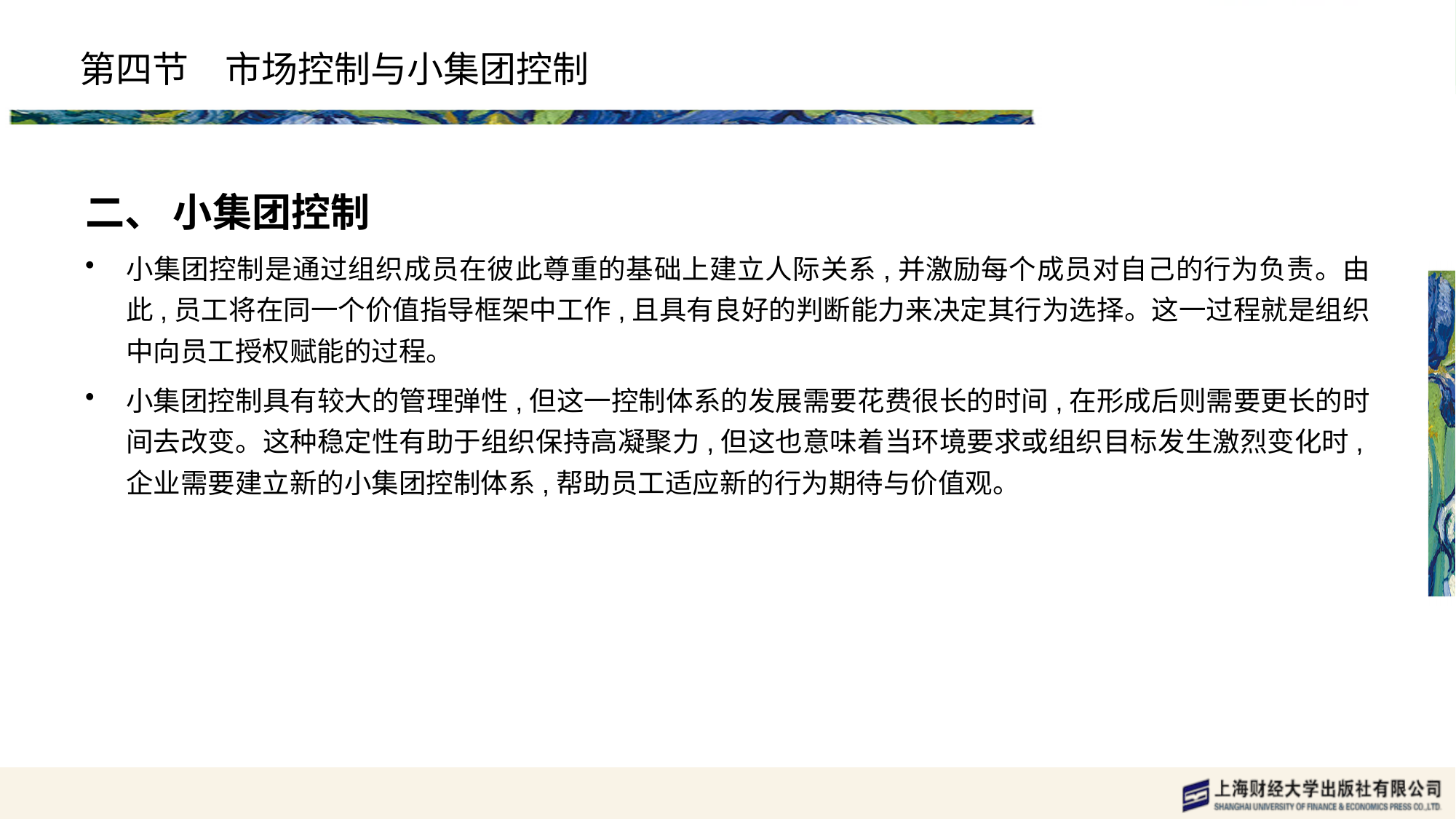

# 第四节　市场控制与小集团控制
二、 小集团控制
小集团控制是通过组织成员在彼此尊重的基础上建立人际关系,并激励每个成员对自己的行为负责。由此,员工将在同一个价值指导框架中工作,且具有良好的判断能力来决定其行为选择。这一过程就是组织中向员工授权赋能的过程。
小集团控制具有较大的管理弹性,但这一控制体系的发展需要花费很长的时间,在形成后则需要更长的时间去改变。这种稳定性有助于组织保持高凝聚力,但这也意味着当环境要求或组织目标发生激烈变化时,企业需要建立新的小集团控制体系,帮助员工适应新的行为期待与价值观。